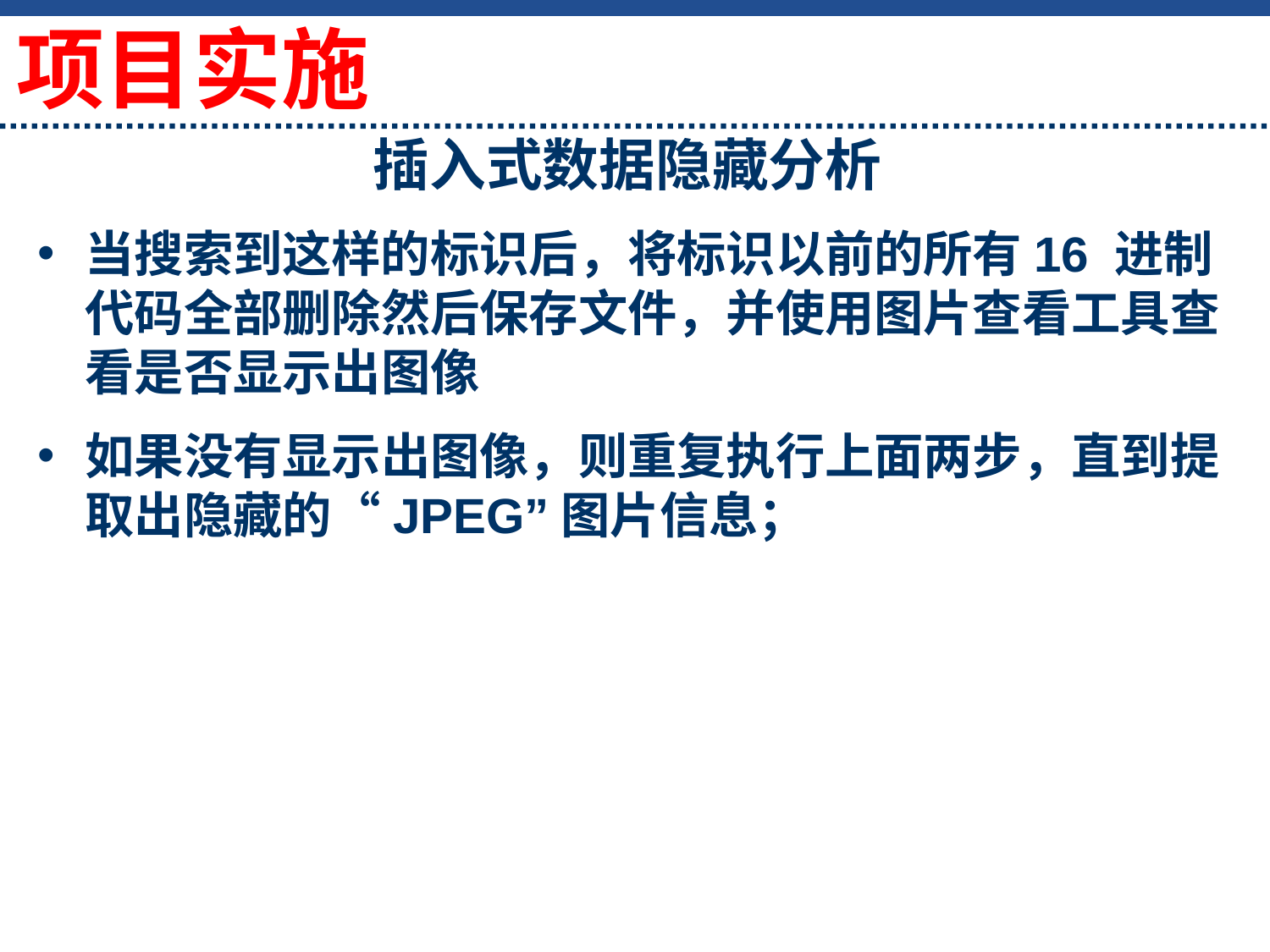

插入式数据隐藏分析
当搜索到这样的标识后，将标识以前的所有16 进制代码全部删除然后保存文件，并使用图片查看工具查看是否显示出图像
如果没有显示出图像，则重复执行上面两步，直到提取出隐藏的“JPEG”图片信息；
项目实施